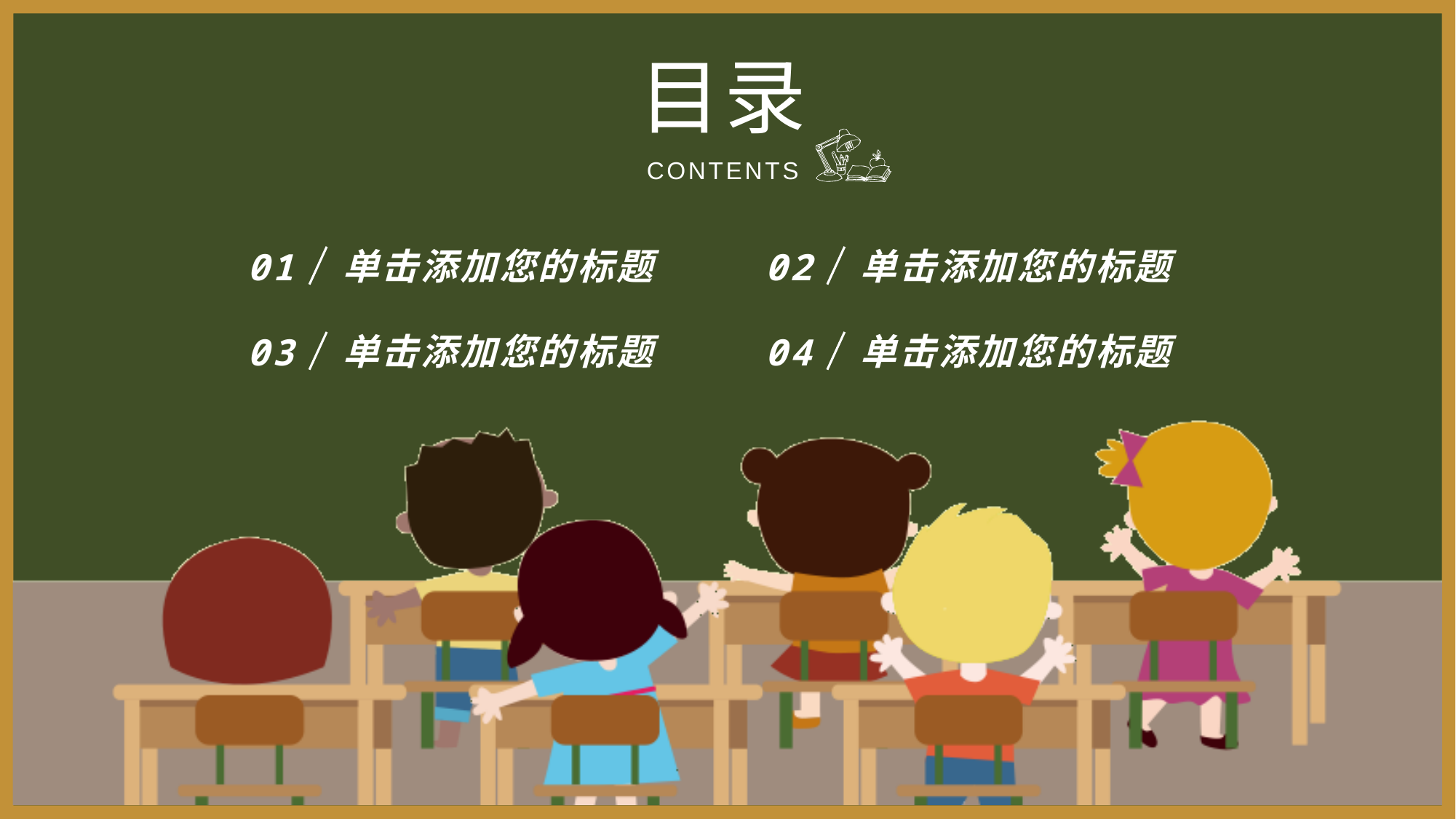

目录
CONTENTS

单击添加您的标题
01
单击添加您的标题
02
单击添加您的标题
03
单击添加您的标题
04